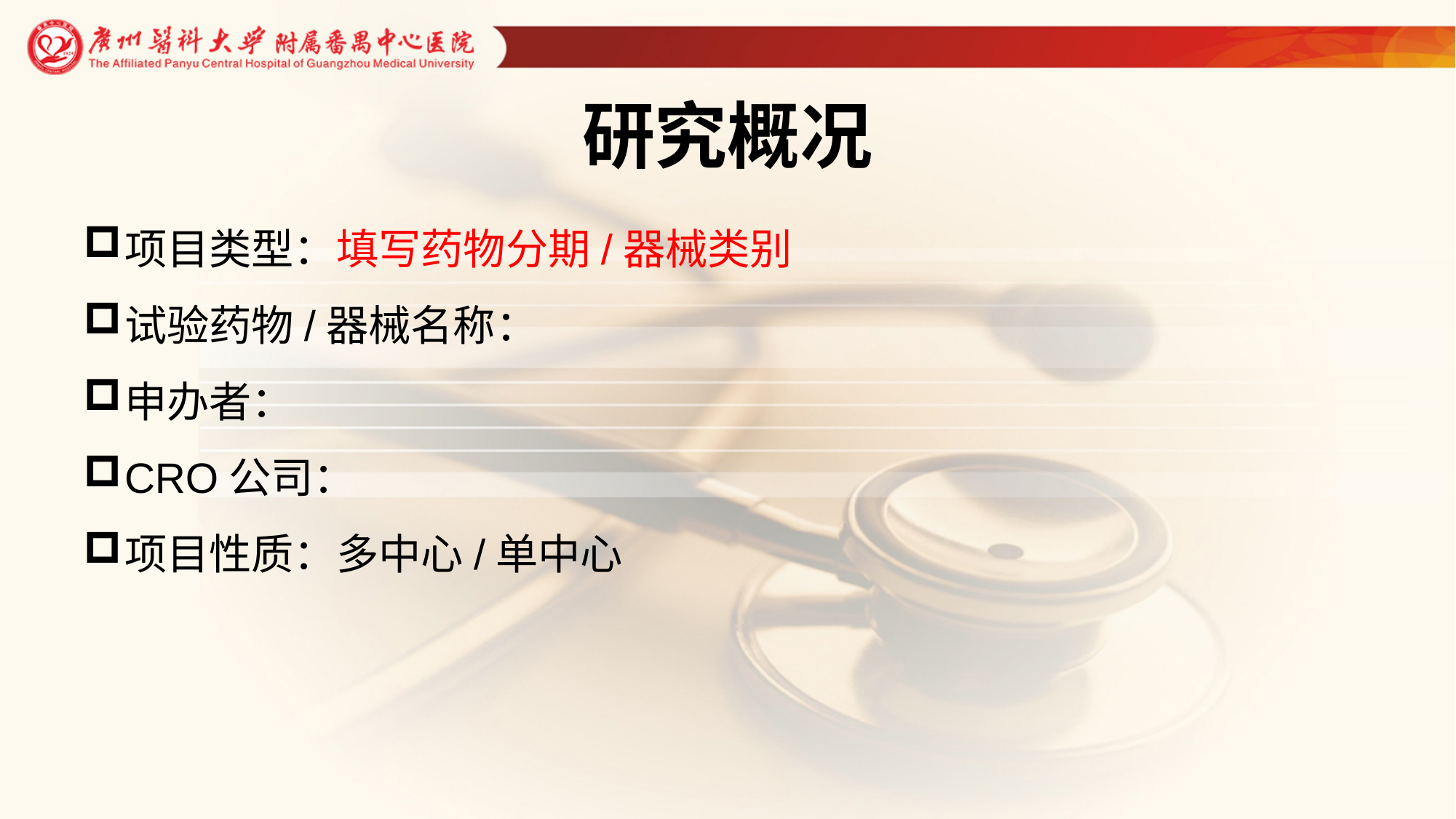

# 研究概况
项目类型：填写药物分期/器械类别
试验药物/器械名称：
申办者：
CRO公司：
项目性质：多中心/单中心